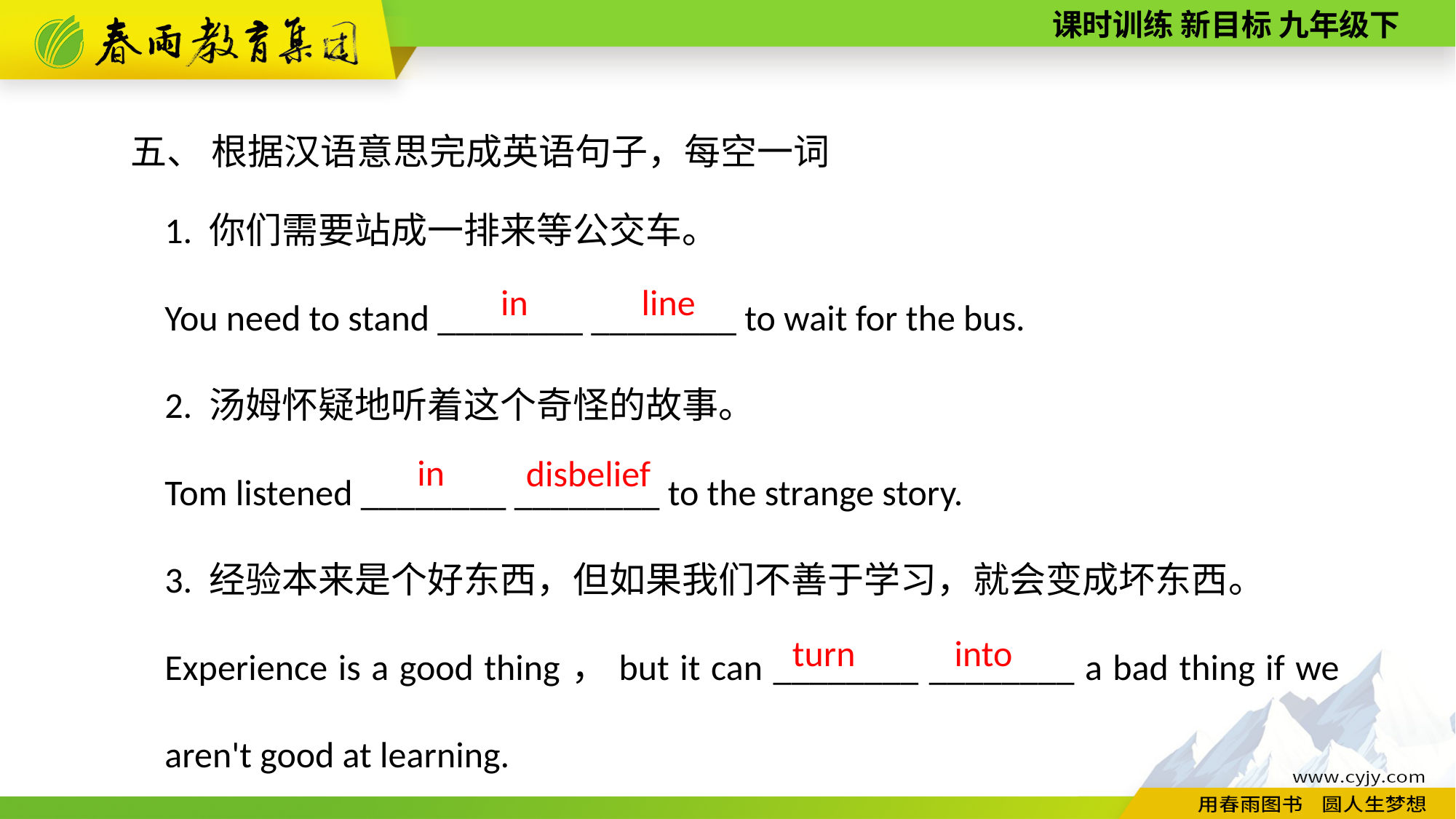

五、 根据汉语意思完成英语句子，每空一词
1. 你们需要站成一排来等公交车。
You need to stand ________ ________ to wait for the bus.
2. 汤姆怀疑地听着这个奇怪的故事。
Tom listened ________ ________ to the strange story.
3. 经验本来是个好东西，但如果我们不善于学习，就会变成坏东西。
Experience is a good thing，but it can ________ ________ a bad thing if we aren't good at learning.
in
line
in
disbelief
into
turn